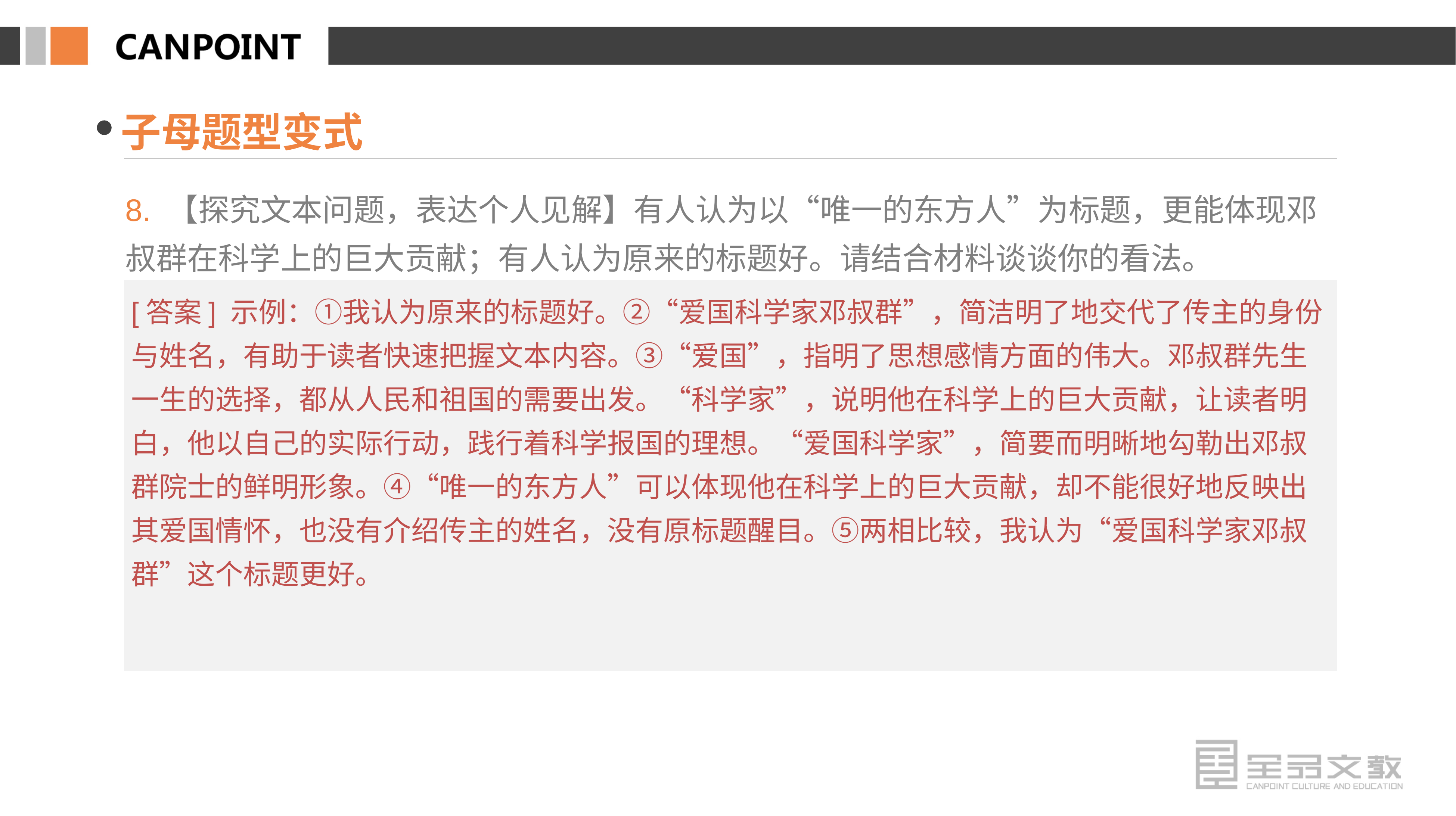

子母题型变式

8. 【探究文本问题，表达个人见解】有人认为以“唯一的东方人”为标题，更能体现邓叔群在科学上的巨大贡献；有人认为原来的标题好。请结合材料谈谈你的看法。

[答案] 示例：①我认为原来的标题好。②“爱国科学家邓叔群”，简洁明了地交代了传主的身份与姓名，有助于读者快速把握文本内容。③“爱国”，指明了思想感情方面的伟大。邓叔群先生一生的选择，都从人民和祖国的需要出发。“科学家”，说明他在科学上的巨大贡献，让读者明白，他以自己的实际行动，践行着科学报国的理想。“爱国科学家”，简要而明晰地勾勒出邓叔群院士的鲜明形象。④“唯一的东方人”可以体现他在科学上的巨大贡献，却不能很好地反映出其爱国情怀，也没有介绍传主的姓名，没有原标题醒目。⑤两相比较，我认为“爱国科学家邓叔群”这个标题更好。